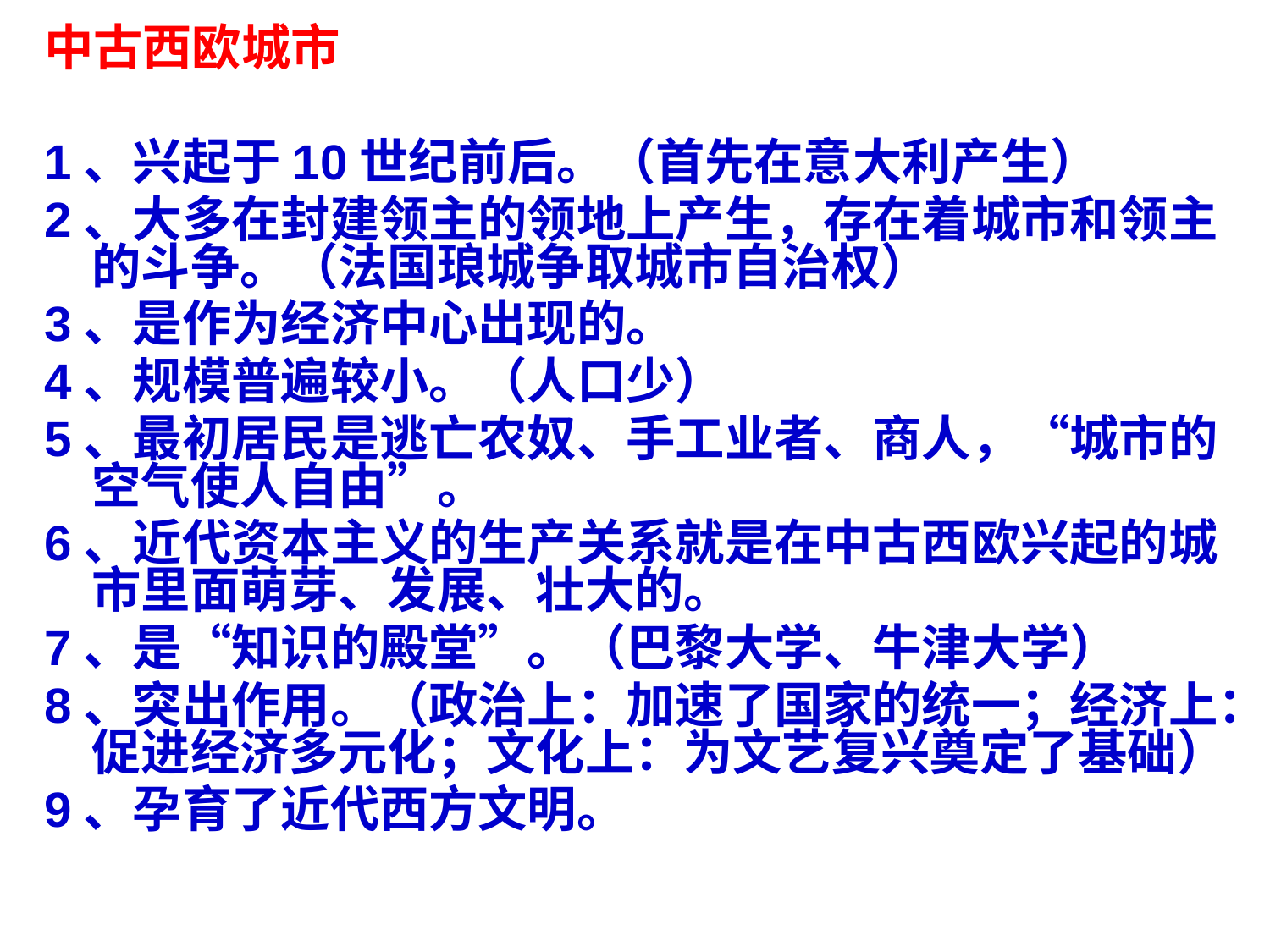

中古西欧城市

1、兴起于10世纪前后。（首先在意大利产生）
2、大多在封建领主的领地上产生，存在着城市和领主的斗争。（法国琅城争取城市自治权）
3、是作为经济中心出现的。
4、规模普遍较小。（人口少）
5、最初居民是逃亡农奴、手工业者、商人，“城市的空气使人自由”。
6、近代资本主义的生产关系就是在中古西欧兴起的城市里面萌芽、发展、壮大的。
7、是“知识的殿堂”。（巴黎大学、牛津大学）
8、突出作用。（政治上：加速了国家的统一；经济上：促进经济多元化；文化上：为文艺复兴奠定了基础）
9、孕育了近代西方文明。